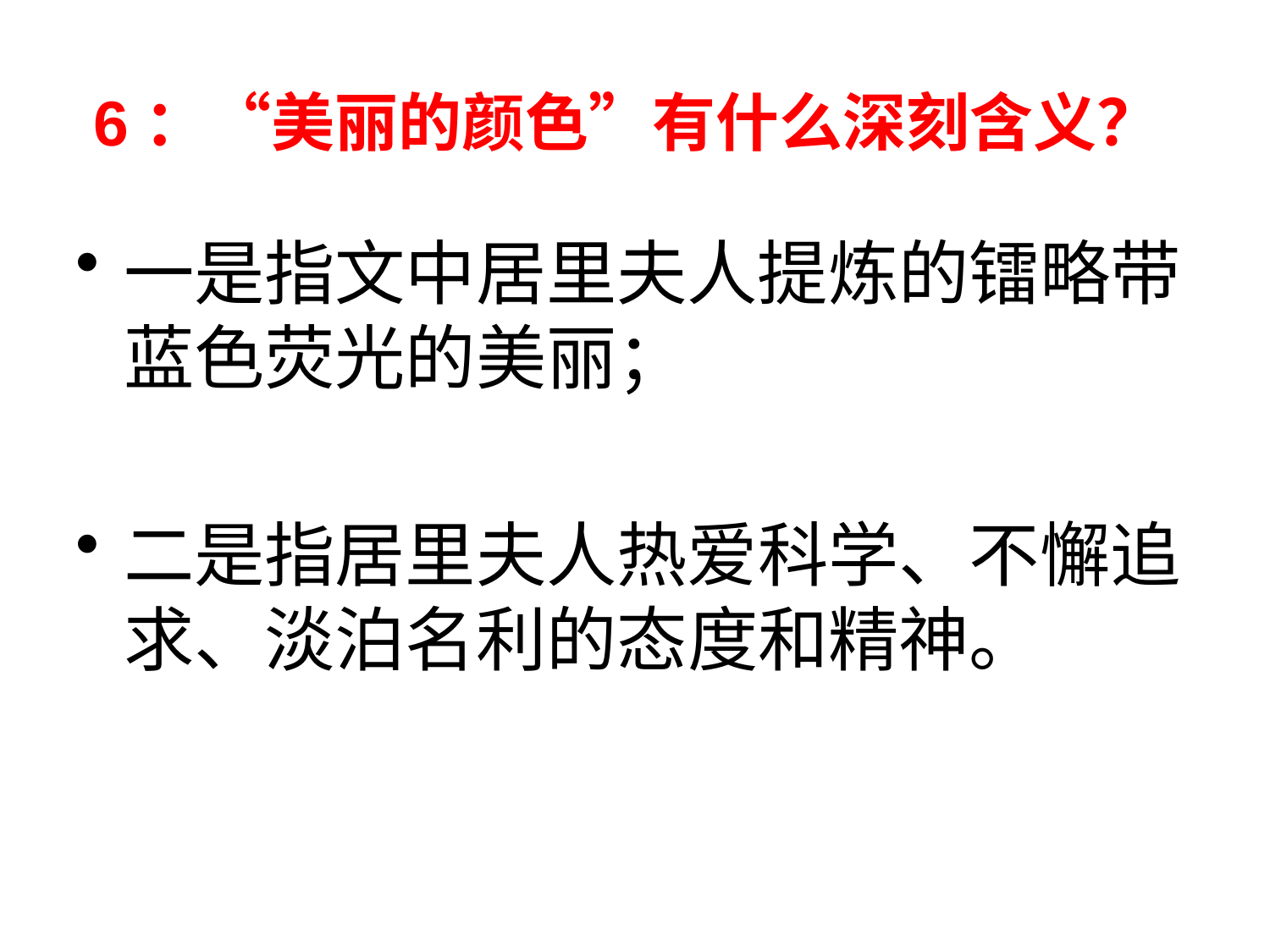

# 6：“美丽的颜色”有什么深刻含义？
一是指文中居里夫人提炼的镭略带蓝色荧光的美丽；

二是指居里夫人热爱科学、不懈追求、淡泊名利的态度和精神。